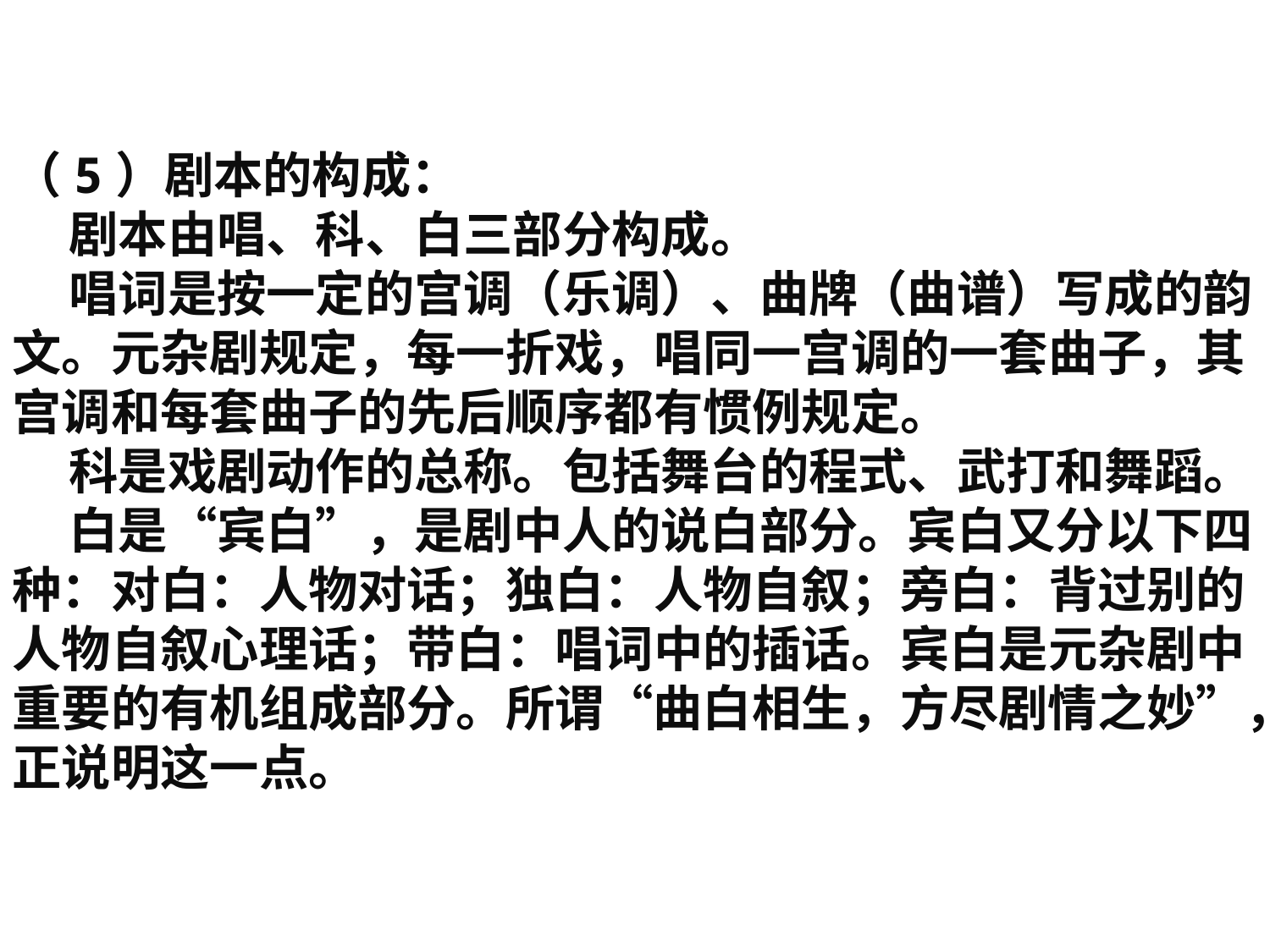

（5）剧本的构成：
    剧本由唱、科、白三部分构成。
    唱词是按一定的宫调（乐调）、曲牌（曲谱）写成的韵文。元杂剧规定，每一折戏，唱同一宫调的一套曲子，其宫调和每套曲子的先后顺序都有惯例规定。
    科是戏剧动作的总称。包括舞台的程式、武打和舞蹈。
    白是“宾白”，是剧中人的说白部分。宾白又分以下四种：对白：人物对话；独白：人物自叙；旁白：背过别的人物自叙心理话；带白：唱词中的插话。宾白是元杂剧中重要的有机组成部分。所谓“曲白相生，方尽剧情之妙”，正说明这一点。